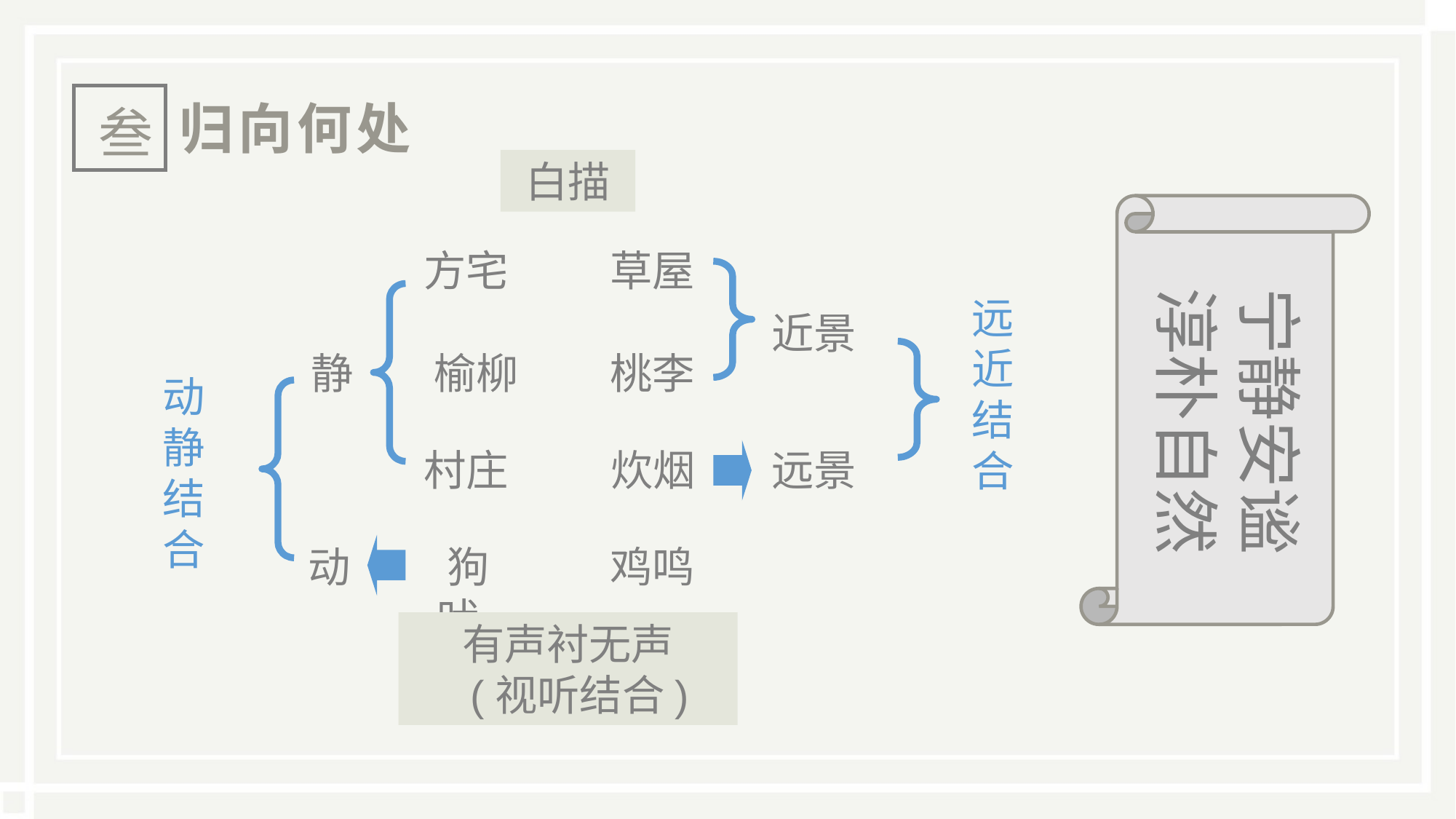

归向何处
叁
白描

方宅
草屋

宁静安谧
淳朴自然

远近结合
近景
静
 榆柳
桃李

动静结合

村庄
炊烟
远景

动

 狗吠
鸡鸣
有声衬无声
  (视听结合)